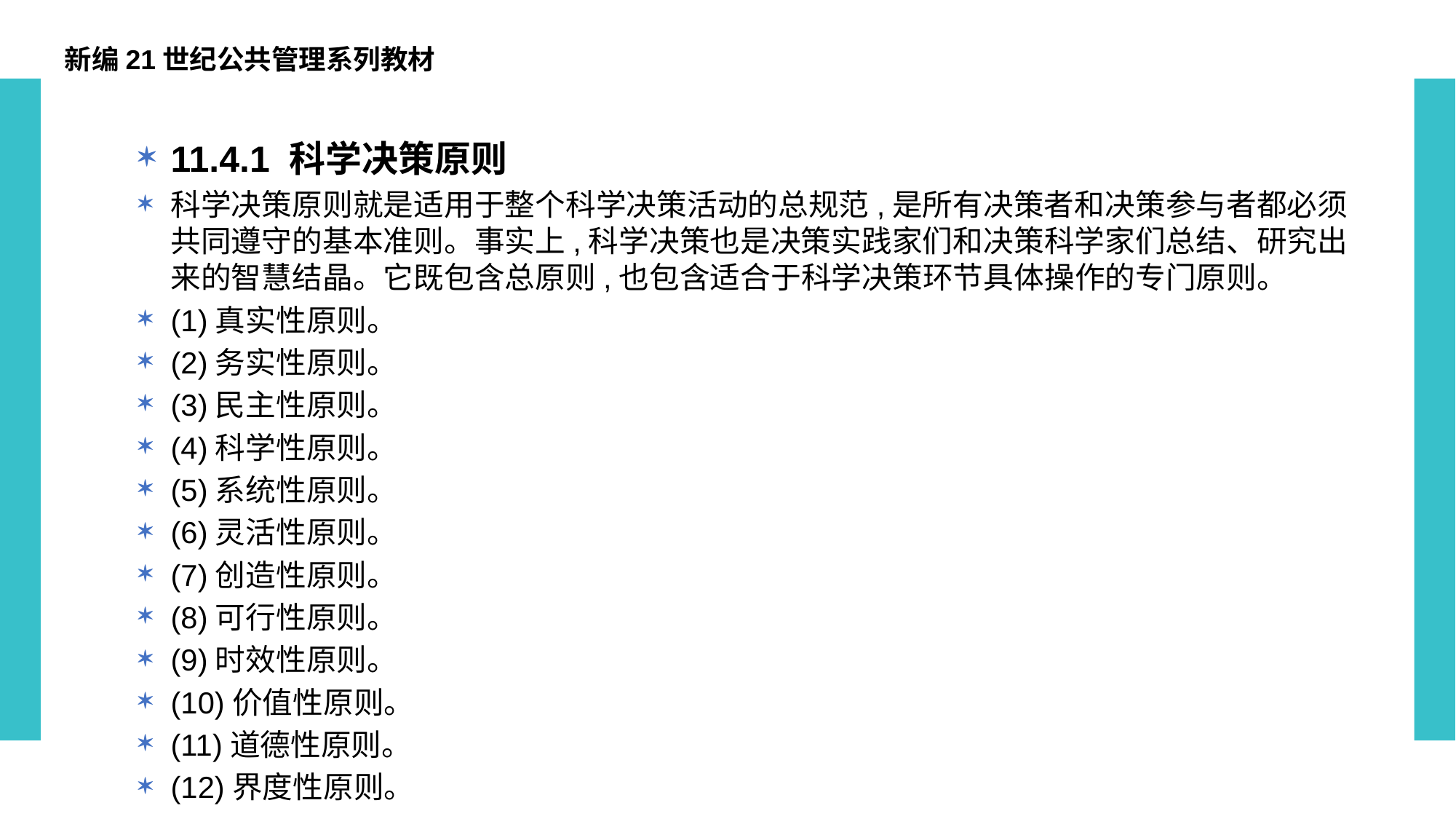

新编21世纪公共管理系列教材
11.4.1 科学决策原则
科学决策原则就是适用于整个科学决策活动的总规范,是所有决策者和决策参与者都必须共同遵守的基本准则。事实上,科学决策也是决策实践家们和决策科学家们总结、研究出来的智慧结晶。它既包含总原则,也包含适合于科学决策环节具体操作的专门原则。
(1)真实性原则。
(2)务实性原则。
(3)民主性原则。
(4)科学性原则。
(5)系统性原则。
(6)灵活性原则。
(7)创造性原则。
(8)可行性原则。
(9)时效性原则。
(10)价值性原则。
(11)道德性原则。
(12)界度性原则。